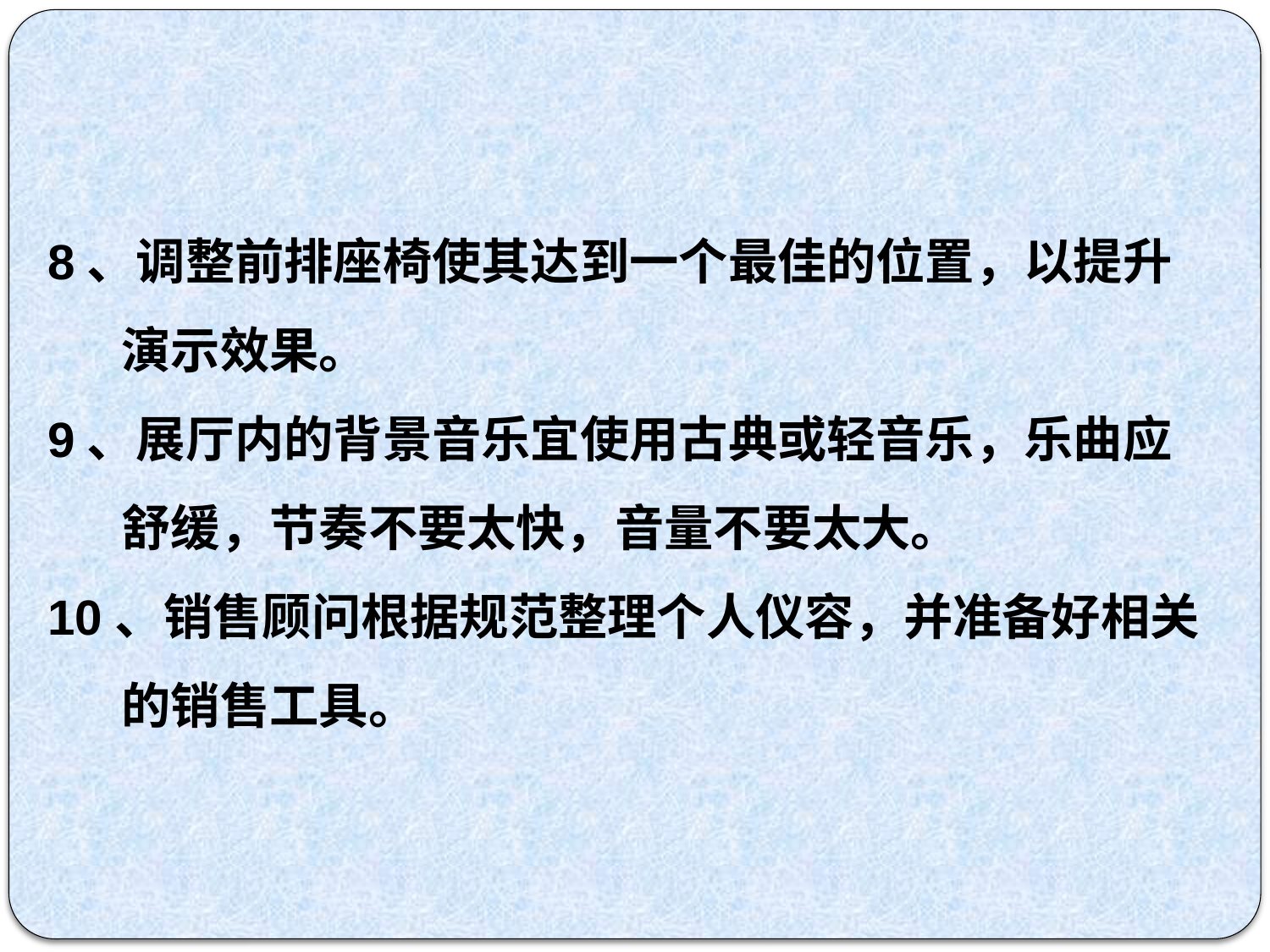

8、调整前排座椅使其达到一个最佳的位置，以提升演示效果。
9、展厅内的背景音乐宜使用古典或轻音乐，乐曲应舒缓，节奏不要太快，音量不要太大。
10、销售顾问根据规范整理个人仪容，并准备好相关的销售工具。